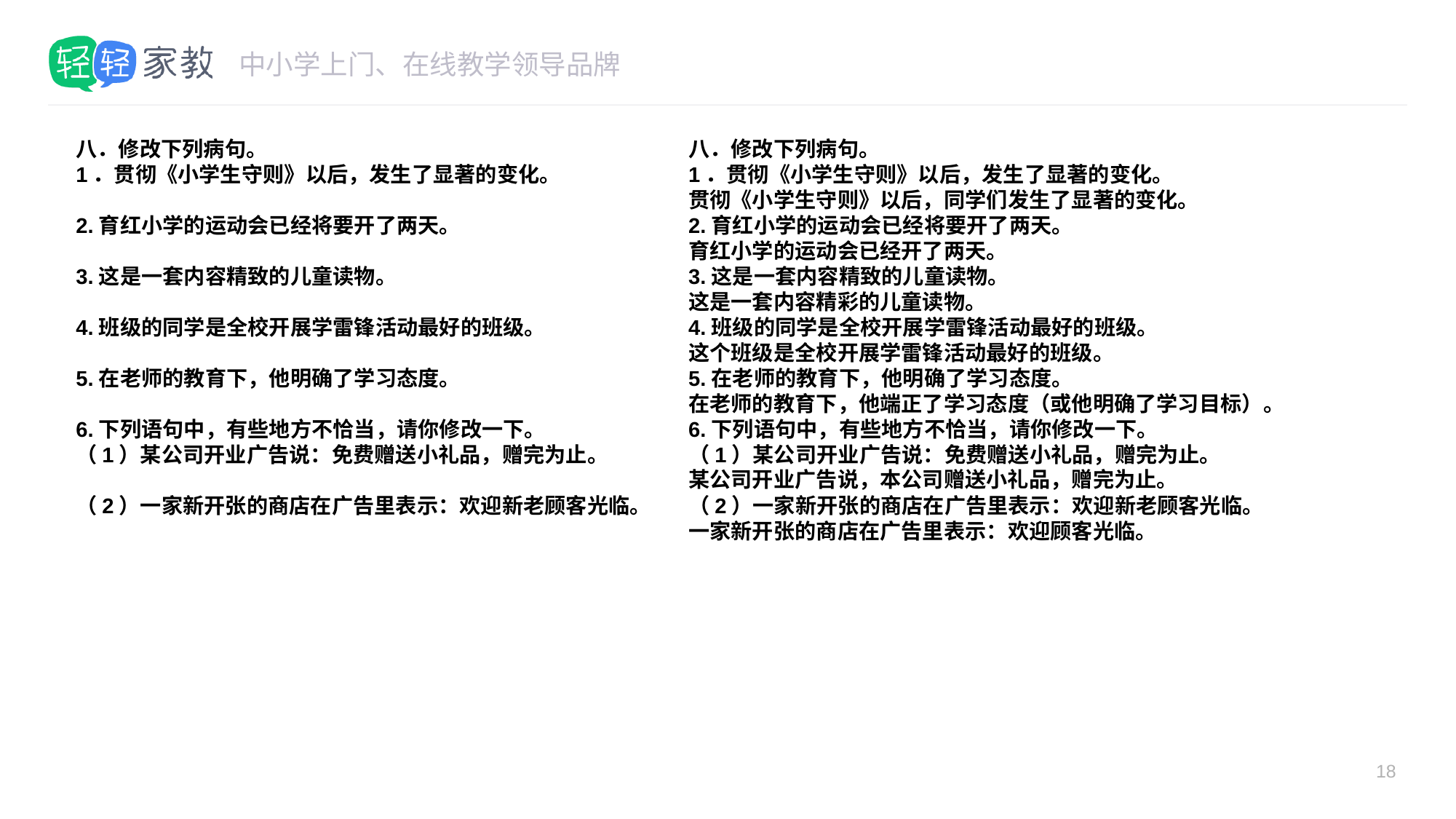

#
八．修改下列病句。
1．贯彻《小学生守则》以后，发生了显著的变化。

2.育红小学的运动会已经将要开了两天。

3.这是一套内容精致的儿童读物。

4.班级的同学是全校开展学雷锋活动最好的班级。

5.在老师的教育下，他明确了学习态度。

6.下列语句中，有些地方不恰当，请你修改一下。
（1）某公司开业广告说：免费赠送小礼品，赠完为止。

（2）一家新开张的商店在广告里表示：欢迎新老顾客光临。

八．修改下列病句。
1．贯彻《小学生守则》以后，发生了显著的变化。
贯彻《小学生守则》以后，同学们发生了显著的变化。
2.育红小学的运动会已经将要开了两天。
育红小学的运动会已经开了两天。
3.这是一套内容精致的儿童读物。
这是一套内容精彩的儿童读物。
4.班级的同学是全校开展学雷锋活动最好的班级。
这个班级是全校开展学雷锋活动最好的班级。
5.在老师的教育下，他明确了学习态度。
在老师的教育下，他端正了学习态度（或他明确了学习目标）。
6.下列语句中，有些地方不恰当，请你修改一下。
（1）某公司开业广告说：免费赠送小礼品，赠完为止。
某公司开业广告说，本公司赠送小礼品，赠完为止。
（2）一家新开张的商店在广告里表示：欢迎新老顾客光临。
一家新开张的商店在广告里表示：欢迎顾客光临。
18